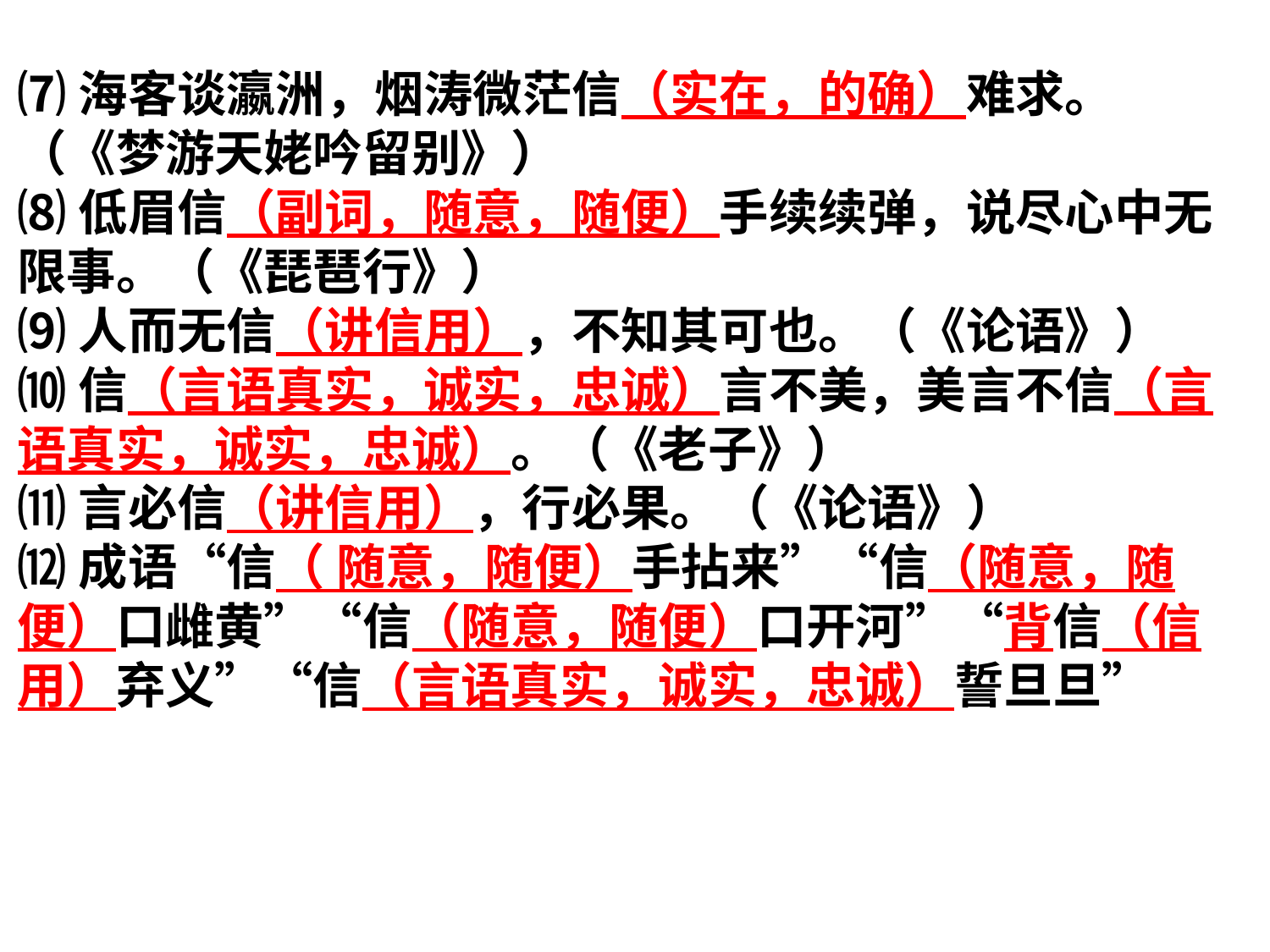

⑺海客谈瀛洲，烟涛微茫信（实在，的确）难求。（《梦游天姥吟留别》）
⑻低眉信（副词，随意，随便）手续续弹，说尽心中无限事。（《琵琶行》）
⑼人而无信（讲信用），不知其可也。（《论语》）
⑽信（言语真实，诚实，忠诚）言不美，美言不信（言语真实，诚实，忠诚）。（《老子》）
⑾言必信（讲信用），行必果。（《论语》）
⑿成语“信（ 随意，随便）手拈来”“信（随意，随便）口雌黄”“信（随意，随便）口开河”“背信（信用）弃义”“信（言语真实，诚实，忠诚）誓旦旦”